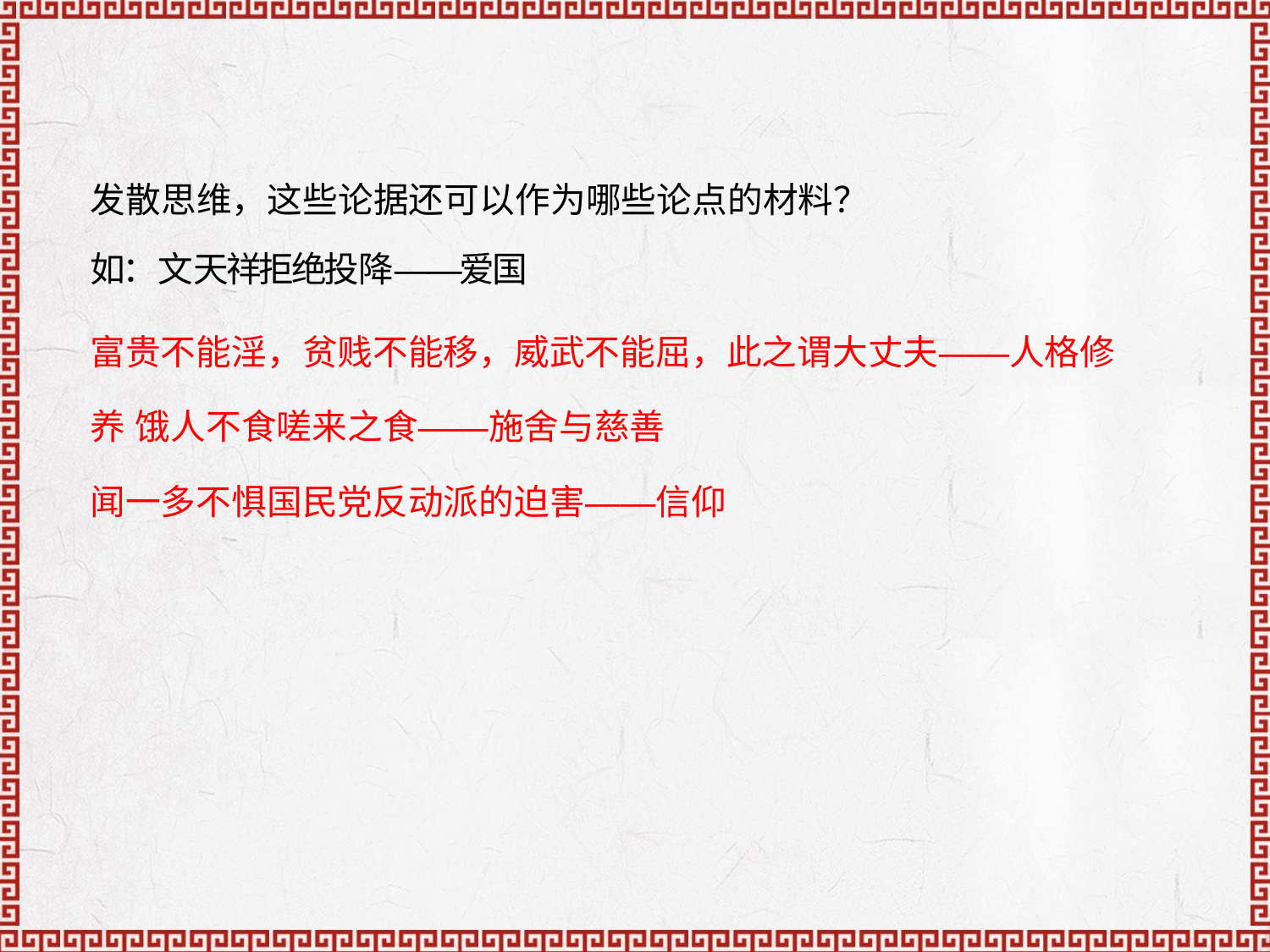

发散思维，这些论据还可以作为哪些论点的材料？
如：文天祥拒绝投降——爱国
富贵不能淫，贫贱不能移，威武不能屈，此之谓大丈夫——人格修养 饿人不食嗟来之食——施舍与慈善

闻一多不惧国民党反动派的迫害——信仰